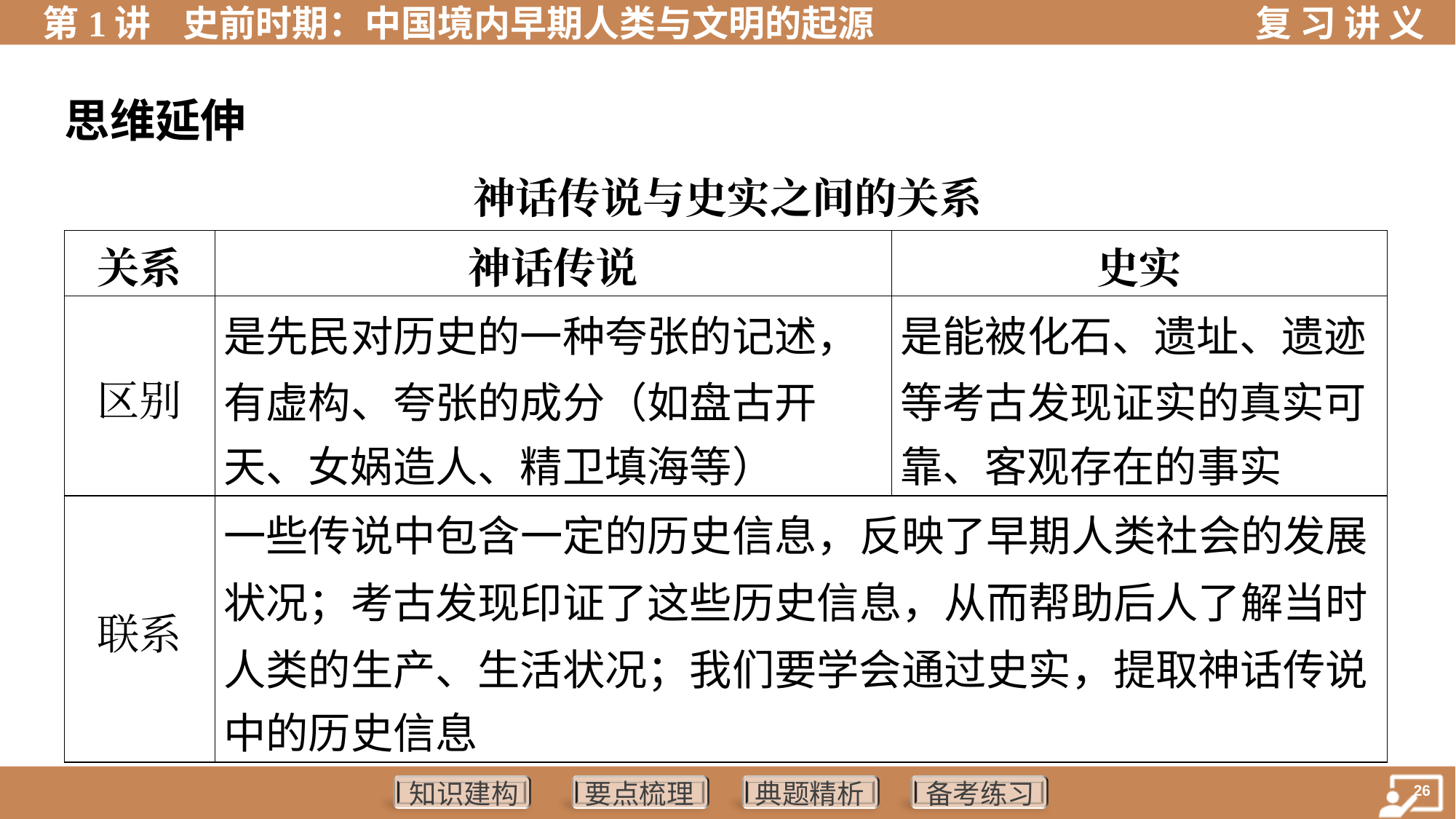

思维延伸
神话传说与史实之间的关系
| 关系 | 神话传说 | 史实 |
| --- | --- | --- |
| 区别 | 是先民对历史的一种夸张的记述， 有虚构、夸张的成分（如盘古开 天、女娲造人、精卫填海等） | 是能被化石、遗址、遗迹 等考古发现证实的真实可 靠、客观存在的事实 |
| 联系 | 一些传说中包含一定的历史信息，反映了早期人类社会的发展 状况；考古发现印证了这些历史信息，从而帮助后人了解当时 人类的生产、生活状况；我们要学会通过史实，提取神话传说 中的历史信息 |  |